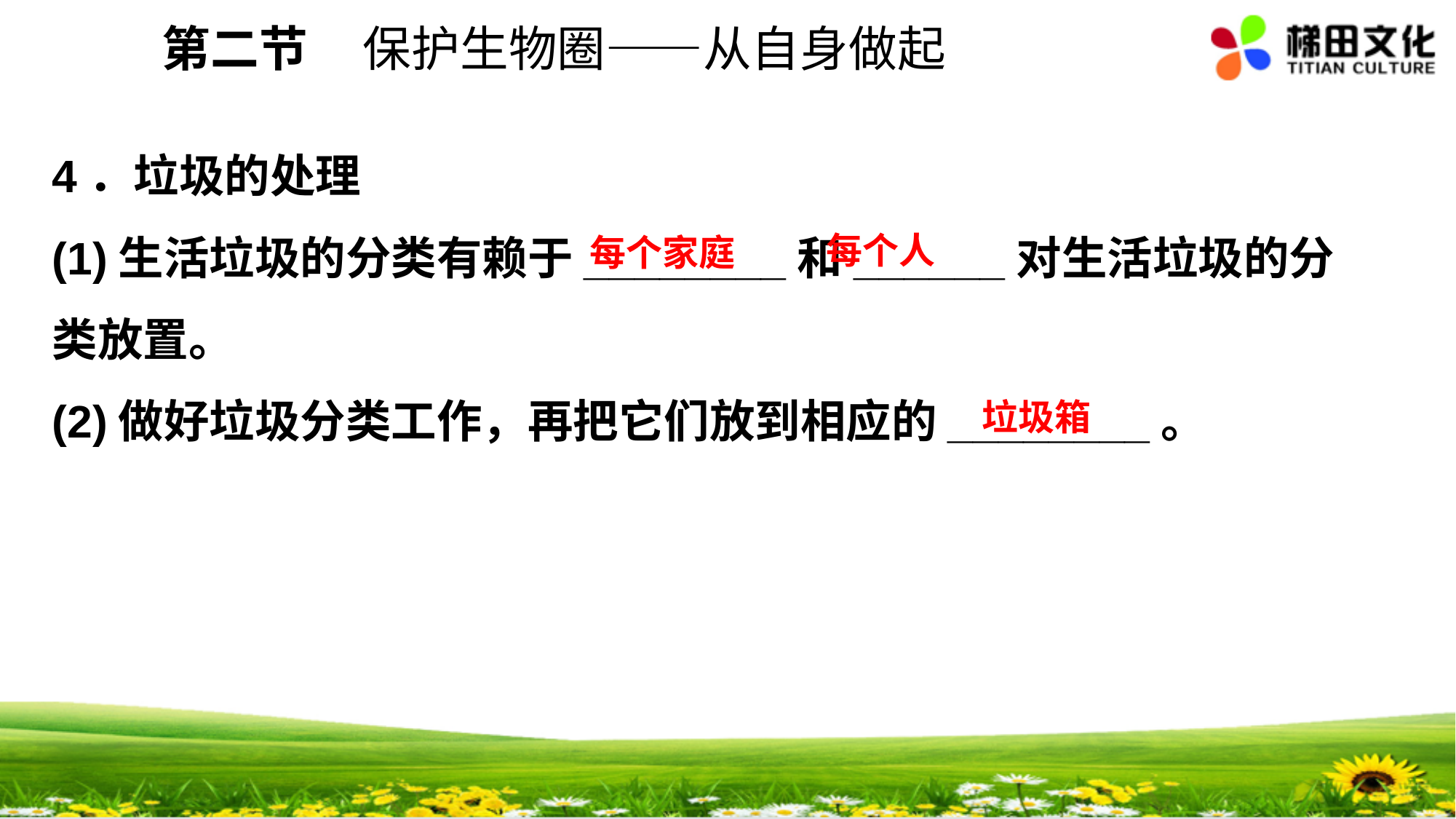

第二节     保护生物圈——从自身做起
4．垃圾的处理
(1)生活垃圾的分类有赖于________和______对生活垃圾的分类放置。
(2)做好垃圾分类工作，再把它们放到相应的________。
每个人
每个家庭
垃圾箱